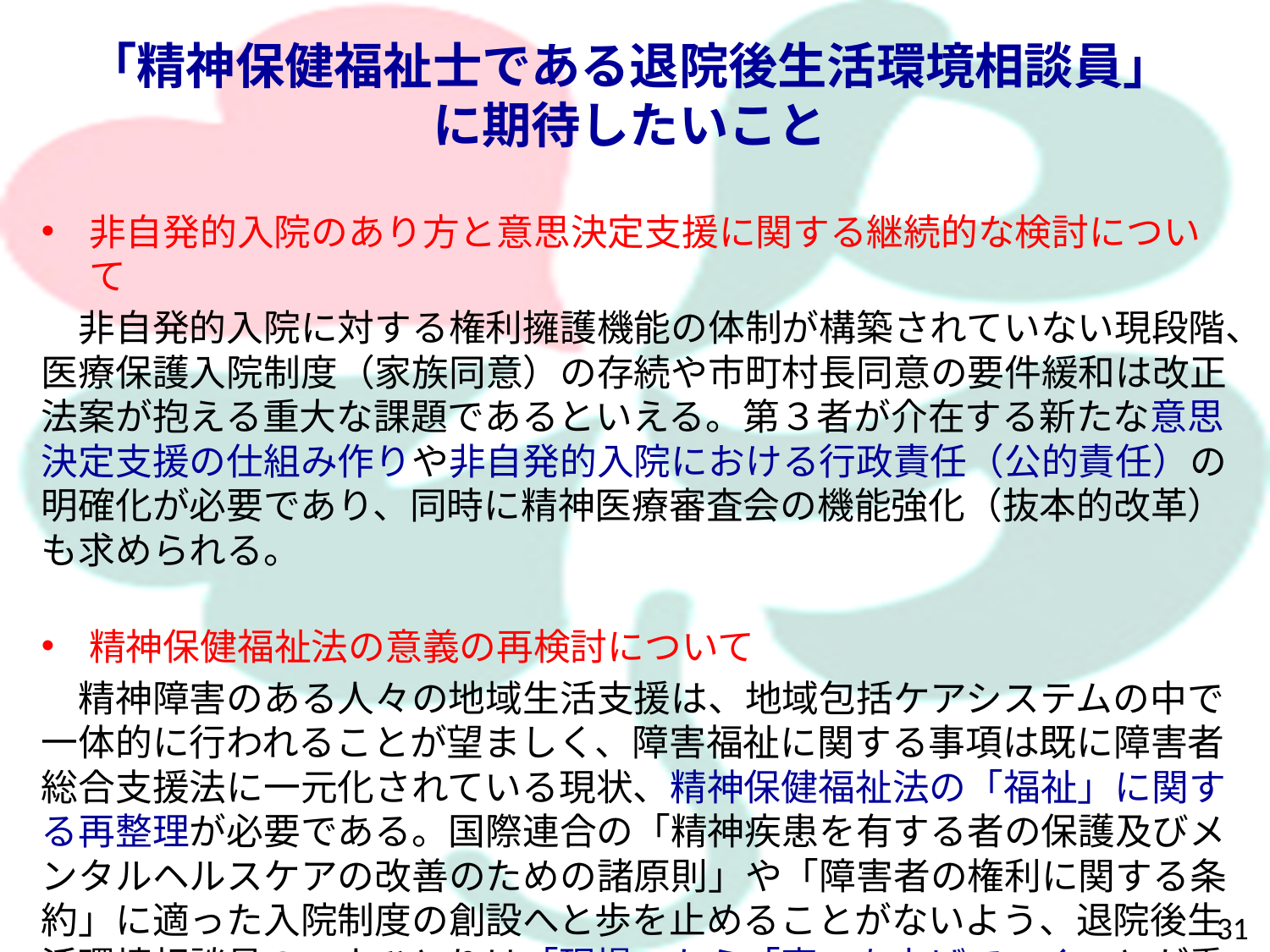

# 「精神保健福祉士である退院後生活環境相談員」 に期待したいこと

非自発的入院のあり方と意思決定支援に関する継続的な検討について
　非自発的入院に対する権利擁護機能の体制が構築されていない現段階、医療保護入院制度（家族同意）の存続や市町村長同意の要件緩和は改正法案が抱える重大な課題であるといえる。第３者が介在する新たな意思決定支援の仕組み作りや非自発的入院における行政責任（公的責任）の明確化が必要であり、同時に精神医療審査会の機能強化（抜本的改革）も求められる。
精神保健福祉法の意義の再検討について
　精神障害のある人々の地域生活支援は、地域包括ケアシステムの中で一体的に行われることが望ましく、障害福祉に関する事項は既に障害者総合支援法に一元化されている現状、精神保健福祉法の「福祉」に関する再整理が必要である。国際連合の「精神疾患を有する者の保護及びメンタルヘルスケアの改善のための諸原則」や「障害者の権利に関する条約」に適った入院制度の創設へと歩を止めることがないよう、退院後生活環境相談員の一人ひとりは「現場」から「声」を上げていくことが重要である。
31